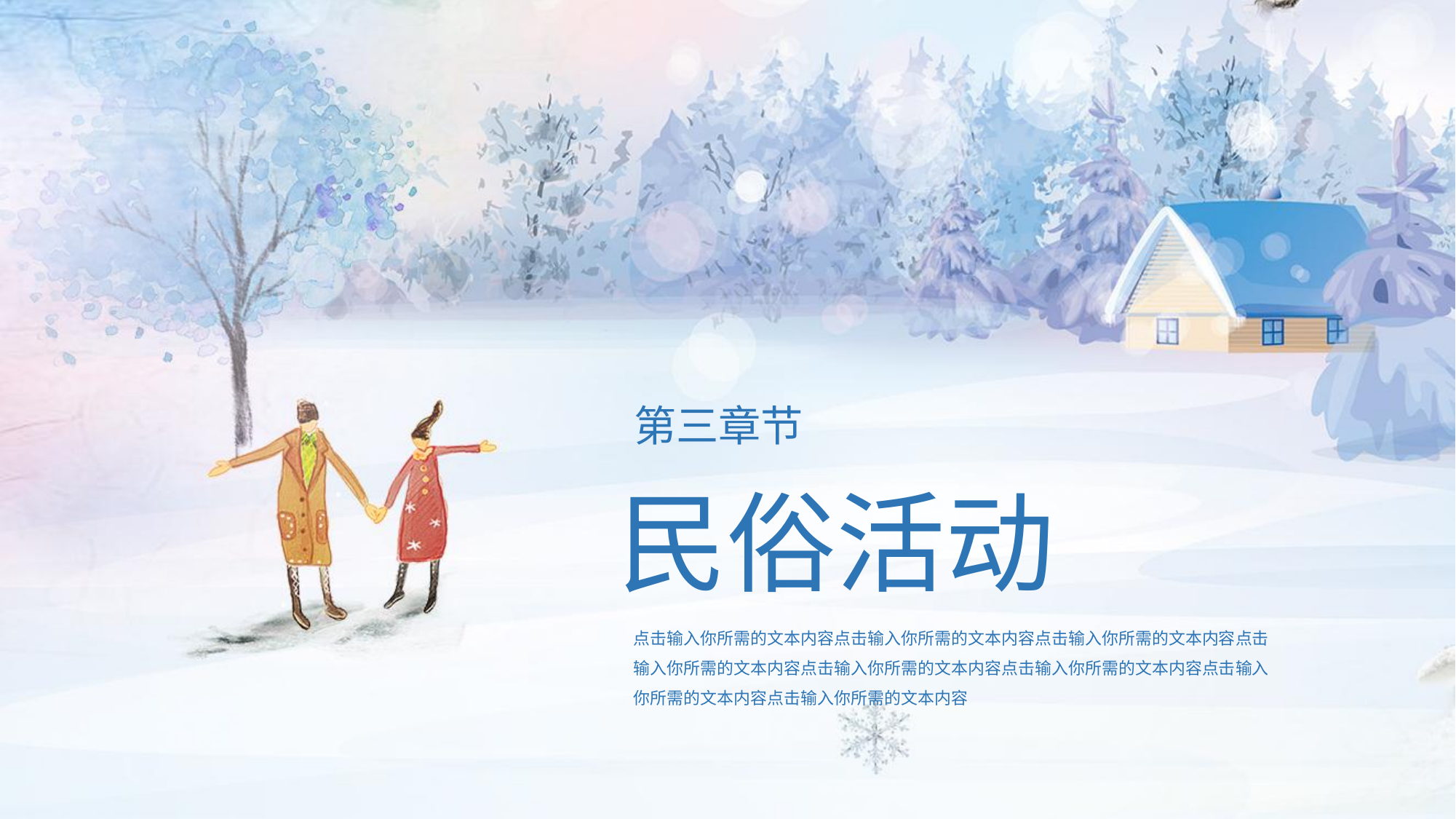

第三章节
民俗活动
点击输入你所需的文本内容点击输入你所需的文本内容点击输入你所需的文本内容点击输入你所需的文本内容点击输入你所需的文本内容点击输入你所需的文本内容点击输入你所需的文本内容点击输入你所需的文本内容